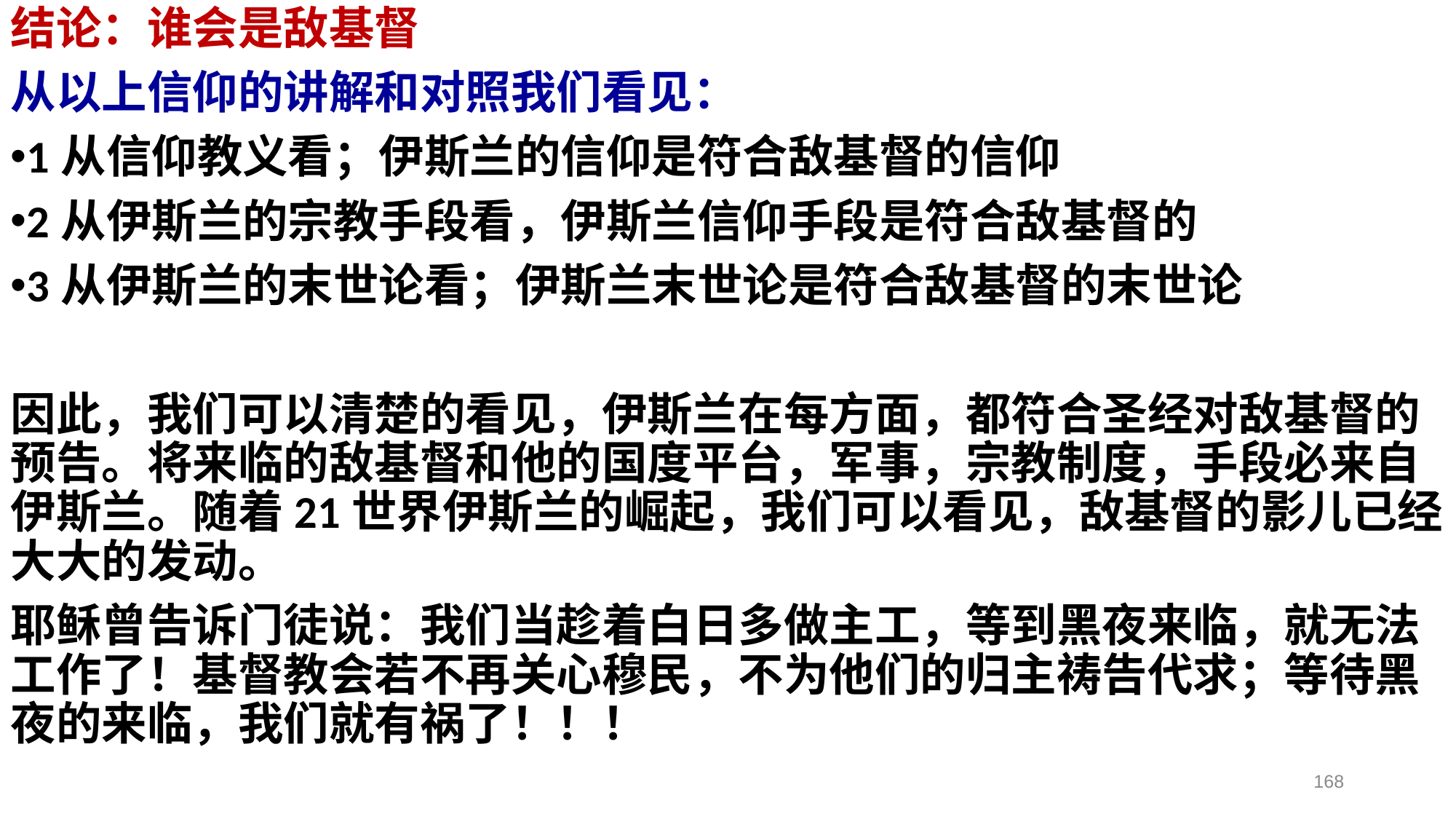

结论：谁会是敌基督
从以上信仰的讲解和对照我们看见：
1从信仰教义看；伊斯兰的信仰是符合敌基督的信仰
2从伊斯兰的宗教手段看，伊斯兰信仰手段是符合敌基督的
3从伊斯兰的末世论看；伊斯兰末世论是符合敌基督的末世论

因此，我们可以清楚的看见，伊斯兰在每方面，都符合圣经对敌基督的预告。将来临的敌基督和他的国度平台，军事，宗教制度，手段必来自伊斯兰。随着21世界伊斯兰的崛起，我们可以看见，敌基督的影儿已经大大的发动。
耶稣曾告诉门徒说：我们当趁着白日多做主工，等到黑夜来临，就无法工作了！基督教会若不再关心穆民，不为他们的归主祷告代求；等待黑夜的来临，我们就有祸了！！！

168